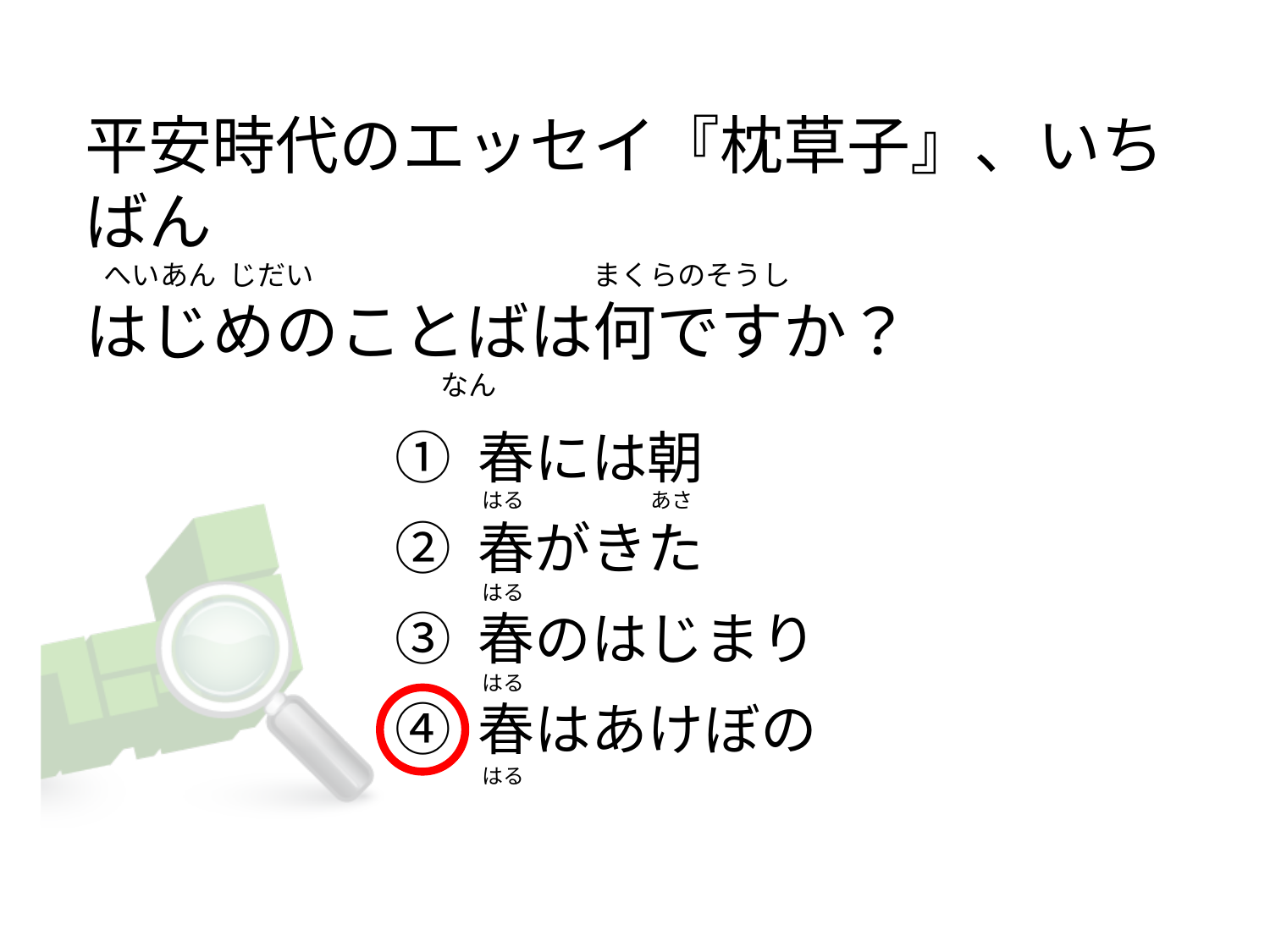

平安時代のエッセイ『枕草子』、いちばん
   へいあん  じだい                                            まくらのそうし
はじめのことばは何ですか？
                                                       なん
① 春には朝
② 春がきた
③ 春のはじまり
④ 春はあけぼの
 はる                           あさ
 はる
 はる

 はる